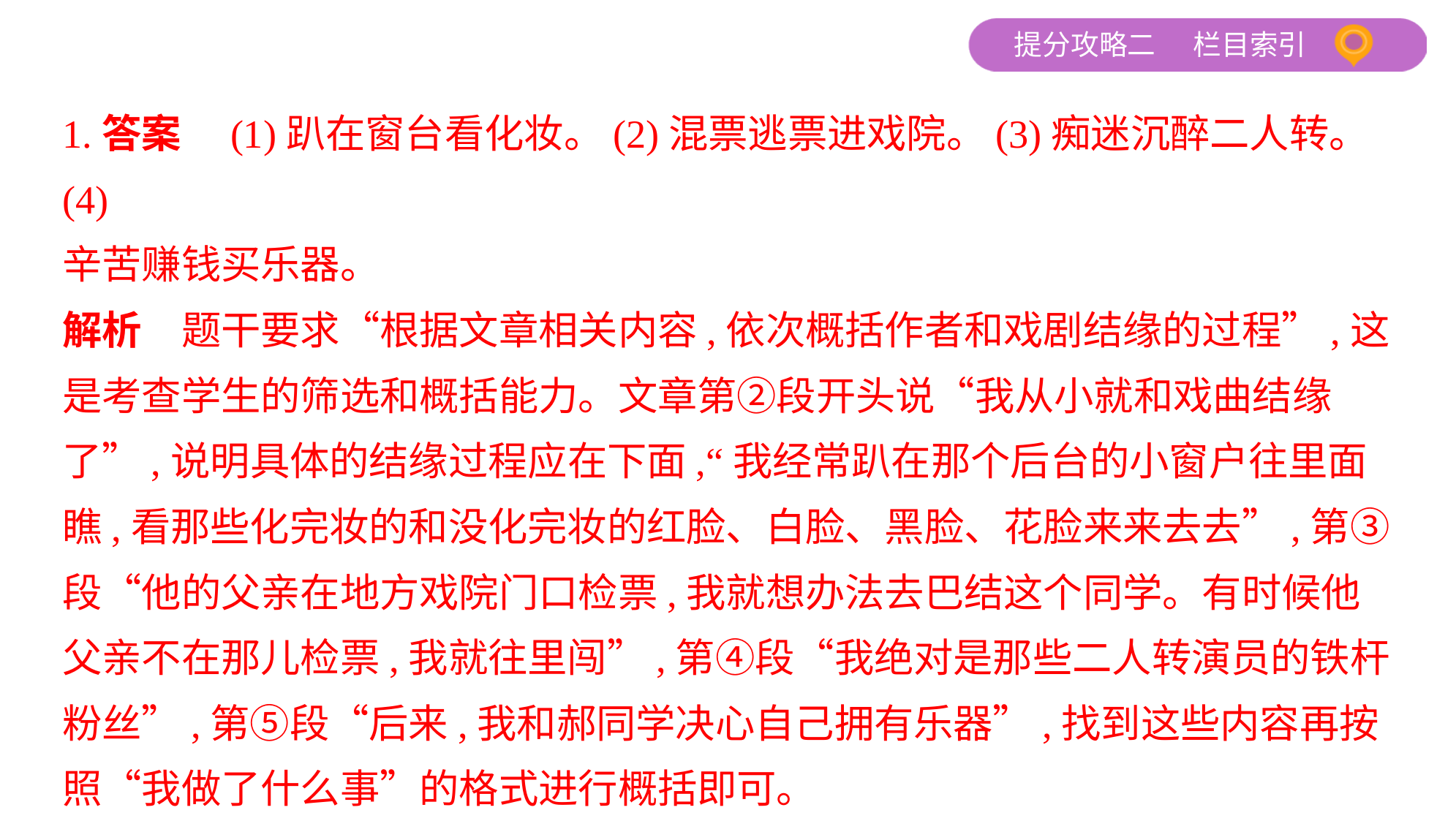

1.答案　(1)趴在窗台看化妆。(2)混票逃票进戏院。(3)痴迷沉醉二人转。(4)
辛苦赚钱买乐器。
解析　题干要求“根据文章相关内容,依次概括作者和戏剧结缘的过程”,这
是考查学生的筛选和概括能力。文章第②段开头说“我从小就和戏曲结缘
了”,说明具体的结缘过程应在下面,“我经常趴在那个后台的小窗户往里面
瞧,看那些化完妆的和没化完妆的红脸、白脸、黑脸、花脸来来去去”,第③
段“他的父亲在地方戏院门口检票,我就想办法去巴结这个同学。有时候他
父亲不在那儿检票,我就往里闯”,第④段“我绝对是那些二人转演员的铁杆
粉丝”,第⑤段“后来,我和郝同学决心自己拥有乐器”,找到这些内容再按
照“我做了什么事”的格式进行概括即可。